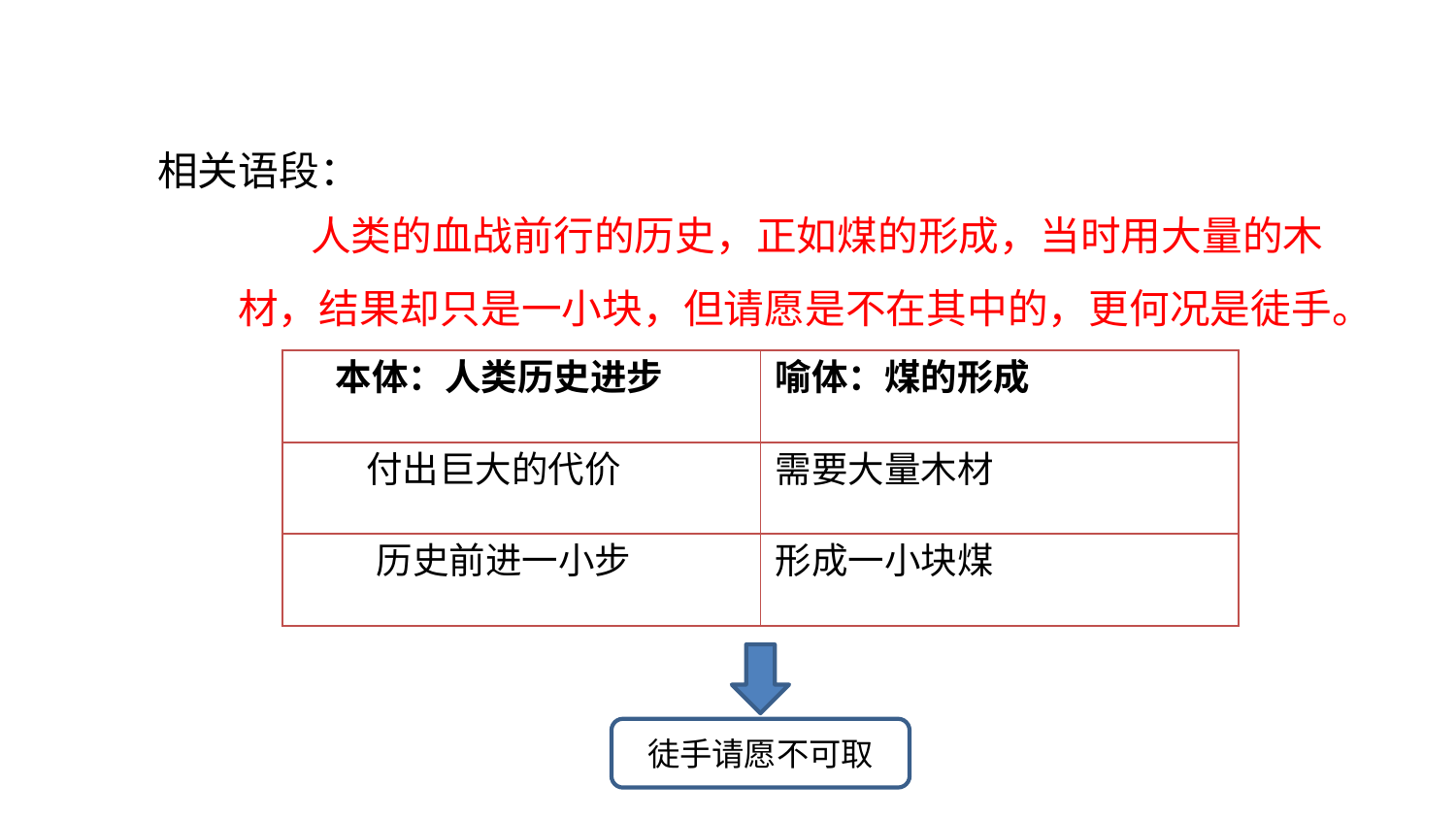

课文研读
相关语段：
人类的血战前行的历史，正如煤的形成，当时用大量的木材，结果却只是一小块，但请愿是不在其中的，更何况是徒手。
| 本体：人类历史进步 | 喻体：煤的形成 |
| --- | --- |
| 付出巨大的代价 | 需要大量木材 |
| 历史前进一小步 | 形成一小块煤 |

徒手请愿不可取